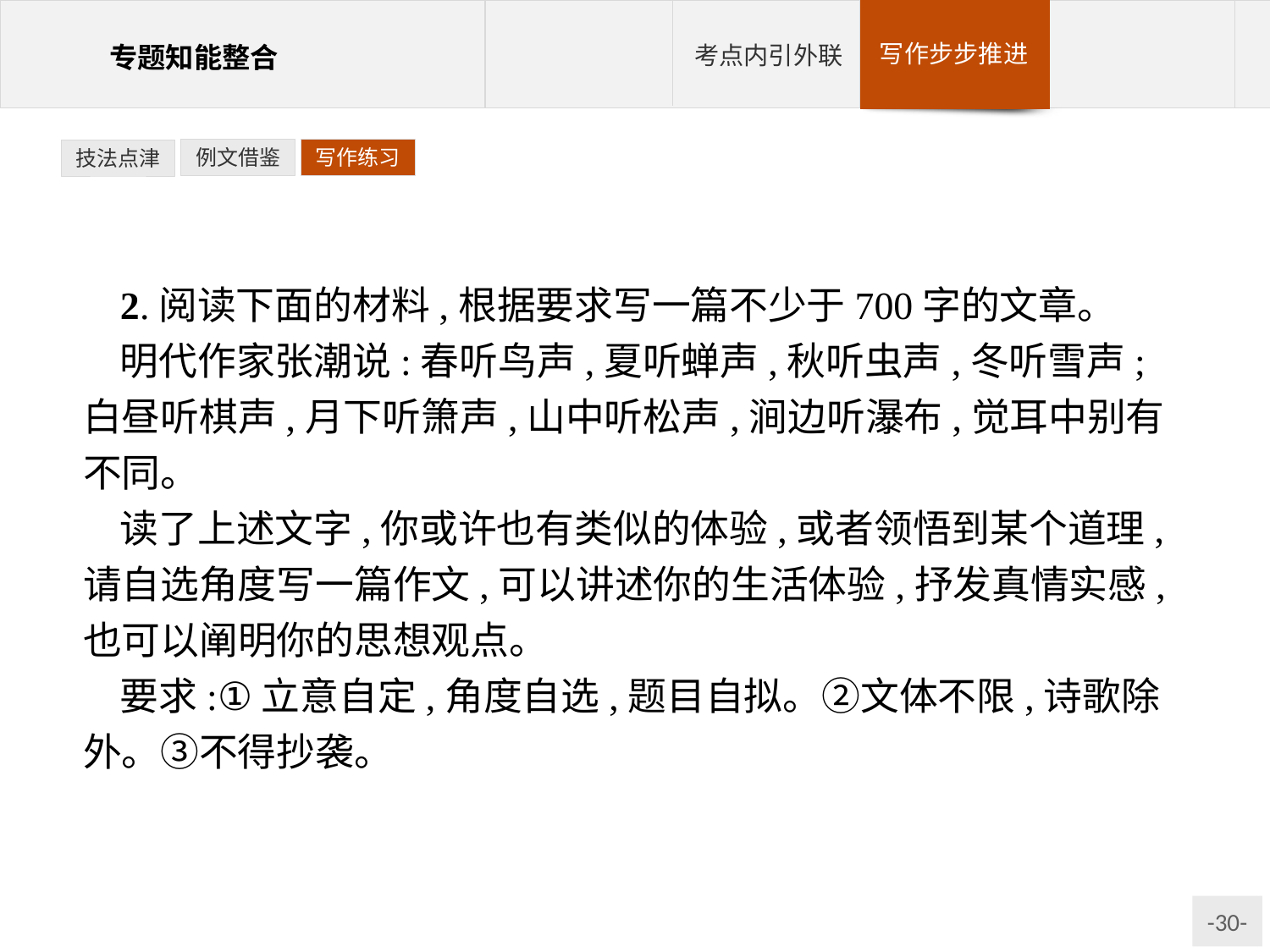

例文借鉴
写作练习
技法点津
2.阅读下面的材料,根据要求写一篇不少于700字的文章。
明代作家张潮说:春听鸟声,夏听蝉声,秋听虫声,冬听雪声;白昼听棋声,月下听箫声,山中听松声,涧边听瀑布,觉耳中别有不同。
读了上述文字,你或许也有类似的体验,或者领悟到某个道理,请自选角度写一篇作文,可以讲述你的生活体验,抒发真情实感,也可以阐明你的思想观点。
要求:①立意自定,角度自选,题目自拟。②文体不限,诗歌除外。③不得抄袭。